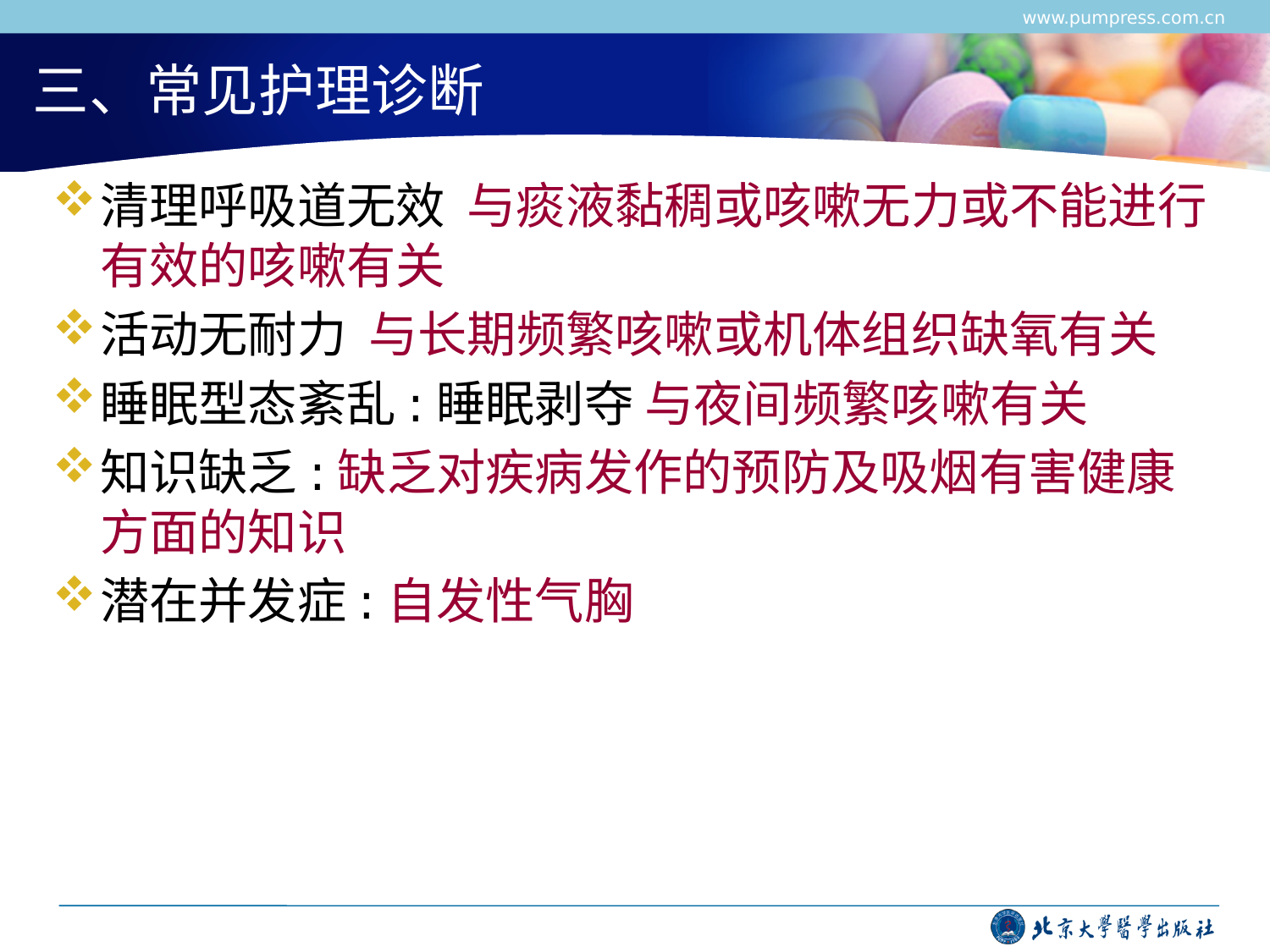

www.pumpress.com.cn
# 三、常见护理诊断
清理呼吸道无效  与痰液黏稠或咳嗽无力或不能进行有效的咳嗽有关
活动无耐力  与长期频繁咳嗽或机体组织缺氧有关
睡眠型态紊乱:睡眠剥夺 与夜间频繁咳嗽有关
知识缺乏:缺乏对疾病发作的预防及吸烟有害健康方面的知识
潜在并发症:自发性气胸